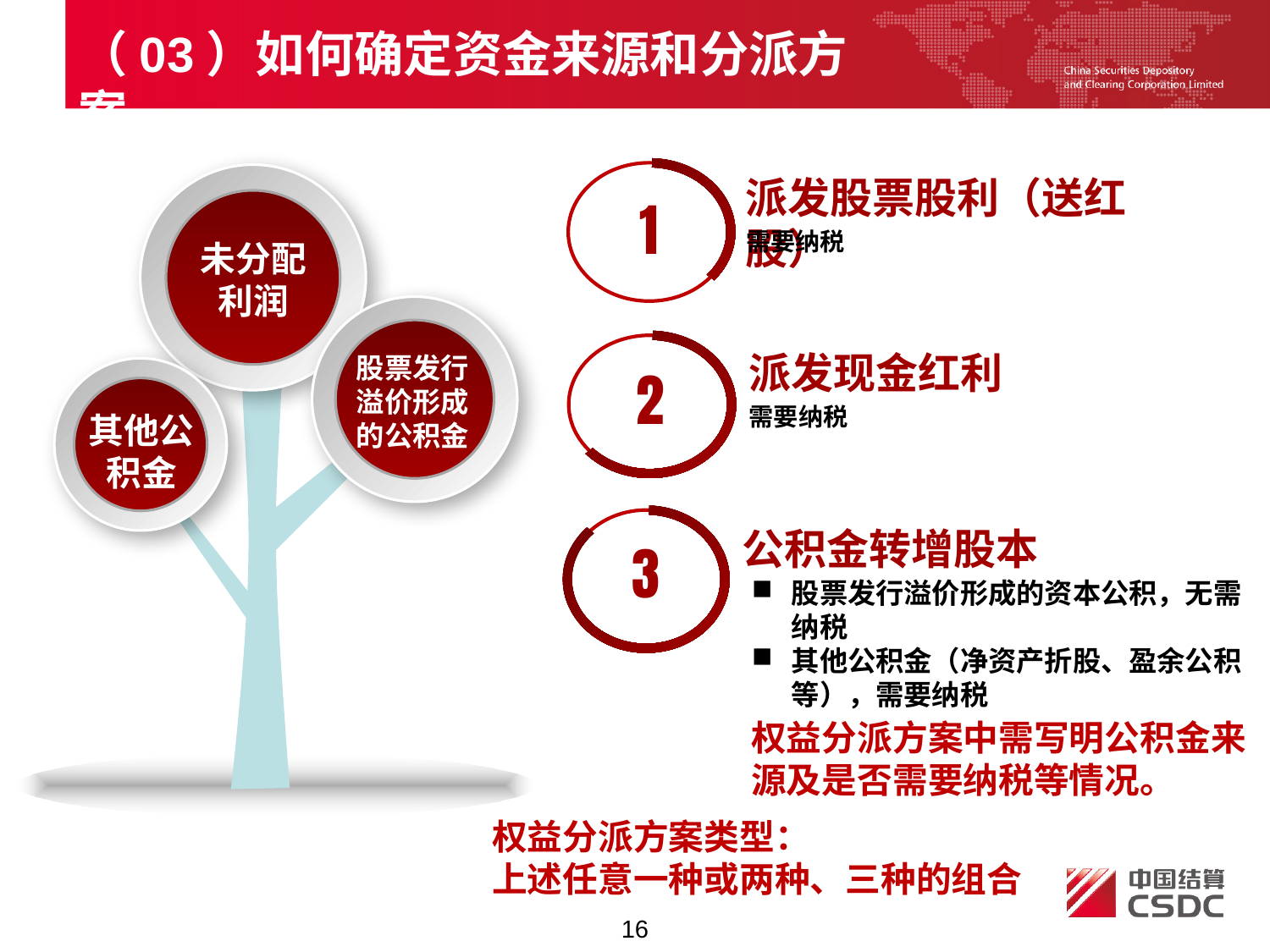

（03）如何确定资金来源和分派方案

1

未分配利润
股票发行溢价形成的公积金
其他公积金

派发股票股利（送红股）
需要纳税

2
派发现金红利
需要纳税

3
公积金转增股本
股票发行溢价形成的资本公积，无需纳税
其他公积金（净资产折股、盈余公积等），需要纳税
权益分派方案中需写明公积金来源及是否需要纳税等情况。
权益分派方案类型：
上述任意一种或两种、三种的组合
16